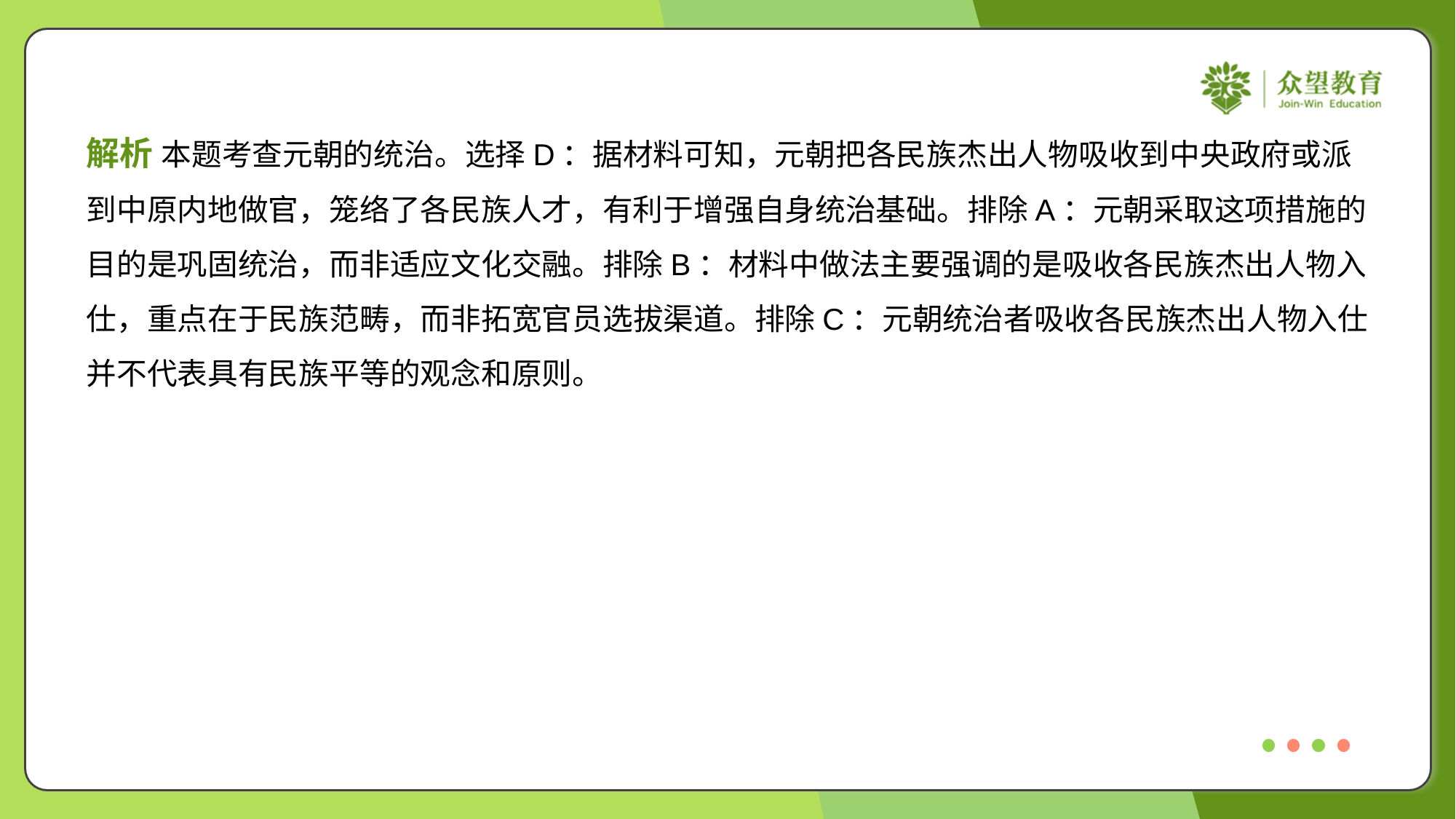

解析 本题考查元朝的统治。选择D：据材料可知，元朝把各民族杰出人物吸收到中央政府或派
到中原内地做官，笼络了各民族人才，有利于增强自身统治基础。排除A：元朝采取这项措施的
目的是巩固统治，而非适应文化交融。排除B：材料中做法主要强调的是吸收各民族杰出人物入
仕，重点在于民族范畴，而非拓宽官员选拔渠道。排除C：元朝统治者吸收各民族杰出人物入仕
并不代表具有民族平等的观念和原则。